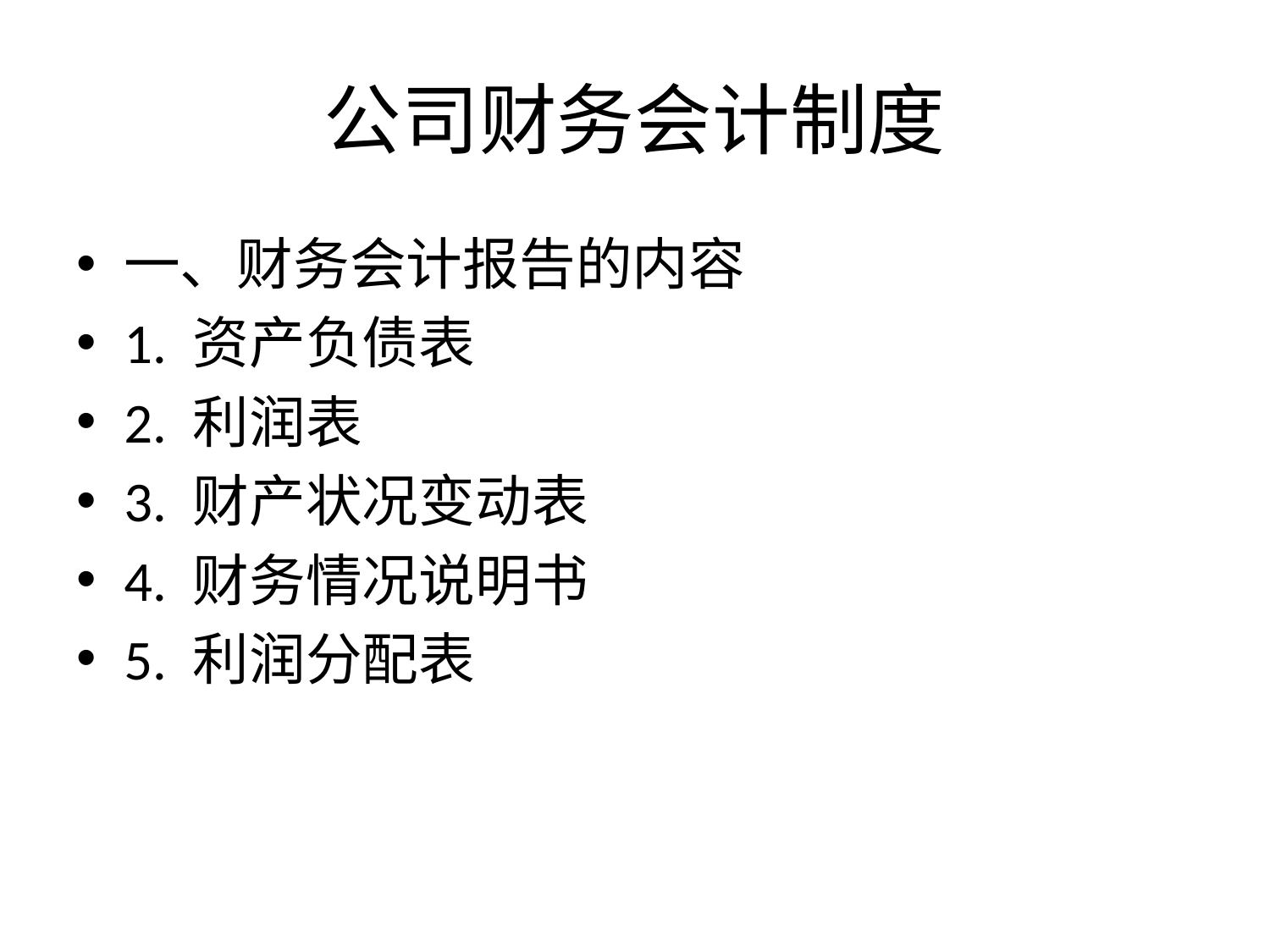

# 公司财务会计制度
一、财务会计报告的内容
1. 资产负债表
2. 利润表
3. 财产状况变动表
4. 财务情况说明书
5. 利润分配表